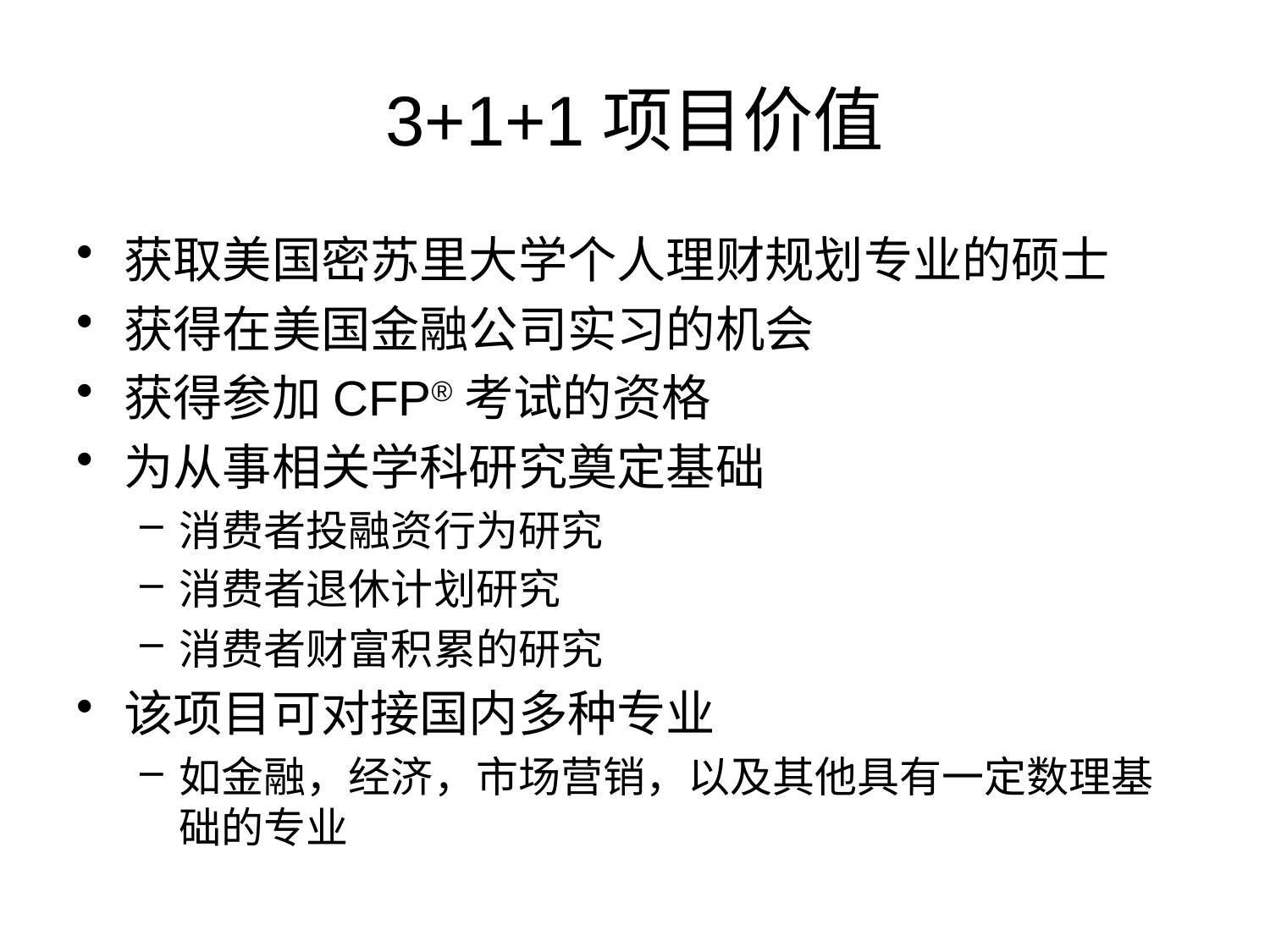

# 3+1+1项目价值
获取美国密苏里大学个人理财规划专业的硕士
获得在美国金融公司实习的机会
获得参加CFP®考试的资格
为从事相关学科研究奠定基础
消费者投融资行为研究
消费者退休计划研究
消费者财富积累的研究
该项目可对接国内多种专业
如金融，经济，市场营销，以及其他具有一定数理基础的专业